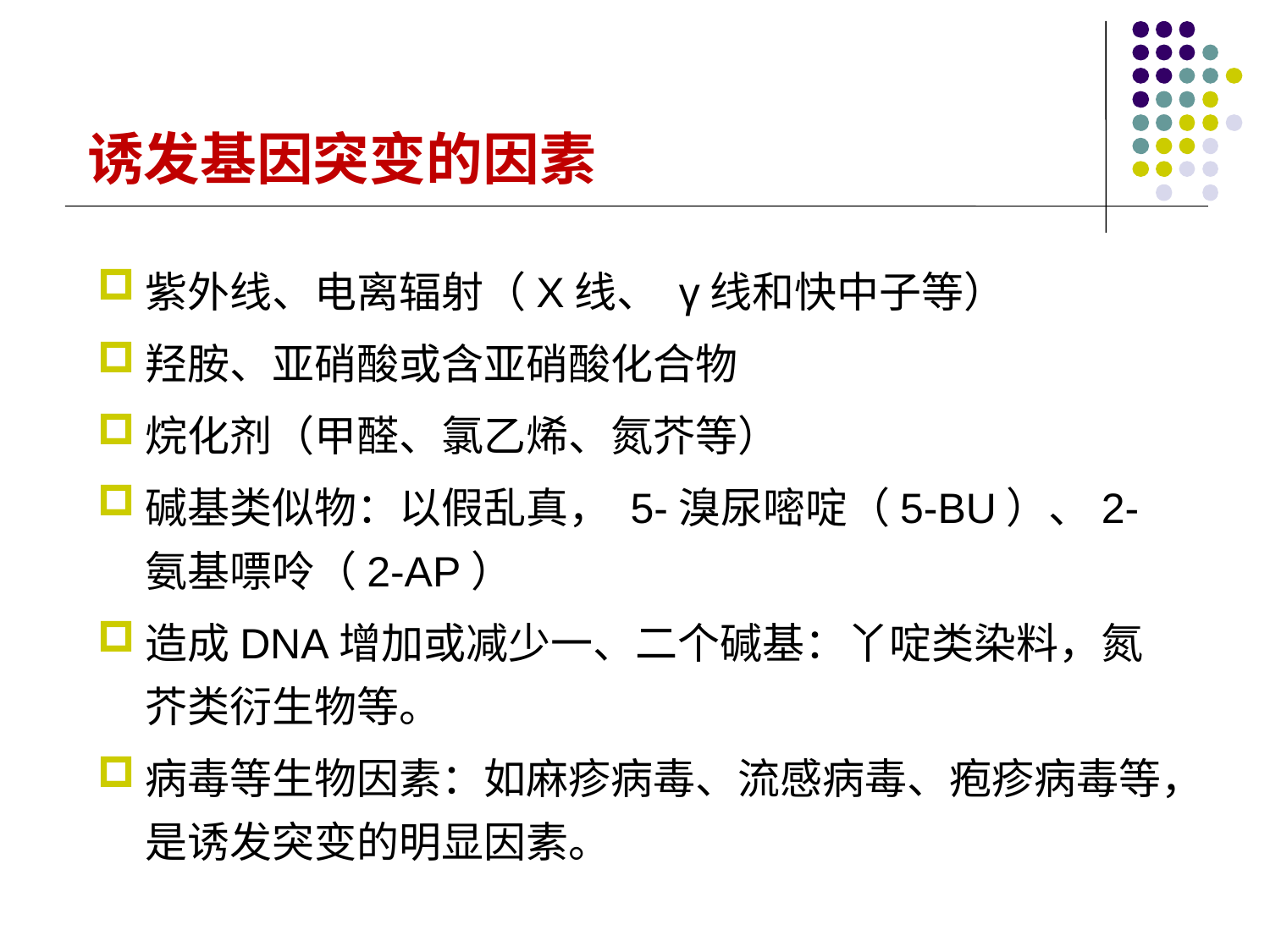

诱发基因突变的因素
紫外线、电离辐射（X线、 γ线和快中子等）
羟胺、亚硝酸或含亚硝酸化合物
烷化剂（甲醛、氯乙烯、氮芥等）
碱基类似物：以假乱真， 5-溴尿嘧啶（5-BU）、2-氨基嘌呤（2-AP）
造成DNA增加或减少一、二个碱基：丫啶类染料，氮芥类衍生物等。
病毒等生物因素：如麻疹病毒、流感病毒、疱疹病毒等，是诱发突变的明显因素。